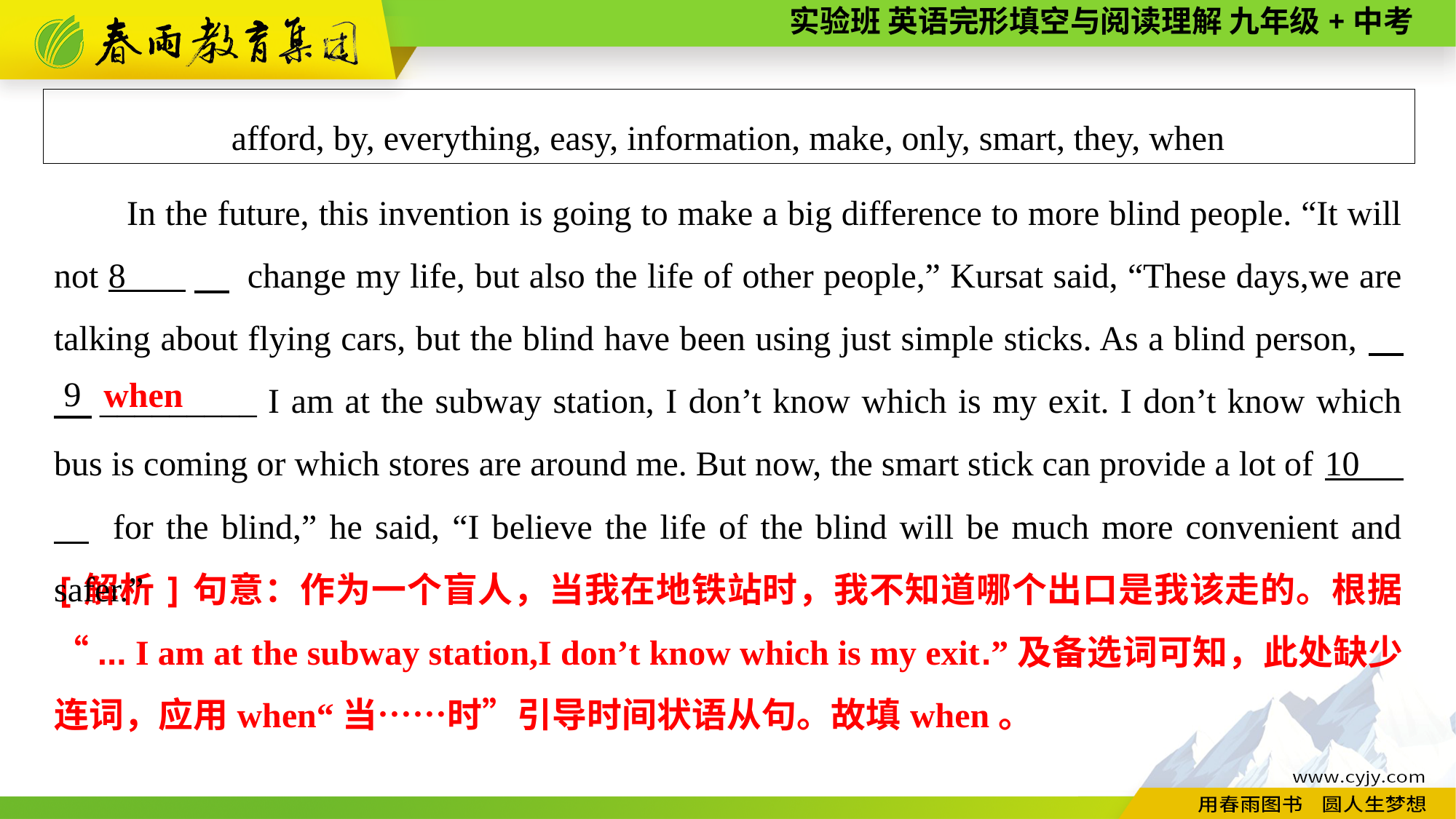

afford, by, everything, easy, information, make, only, smart, they, when
In the future, this invention is going to make a big difference to more blind people. “It will not 8      　 change my life, but also the life of other people,” Kursat said, “These days,we are talking about flying cars, but the blind have been using just simple sticks. As a blind person,　　_________ I am at the subway station, I don’t know which is my exit. I don’t know which bus is coming or which stores are around me. But now, the smart stick can provide a lot of 10      　 for the blind,” he said, “I believe the life of the blind will be much more convenient and safer.”
9
when
[解析]句意：作为一个盲人，当我在地铁站时，我不知道哪个出口是我该走的。根据“... I am at the subway station,I don’t know which is my exit.”及备选词可知，此处缺少连词，应用when“当……时”引导时间状语从句。故填when。